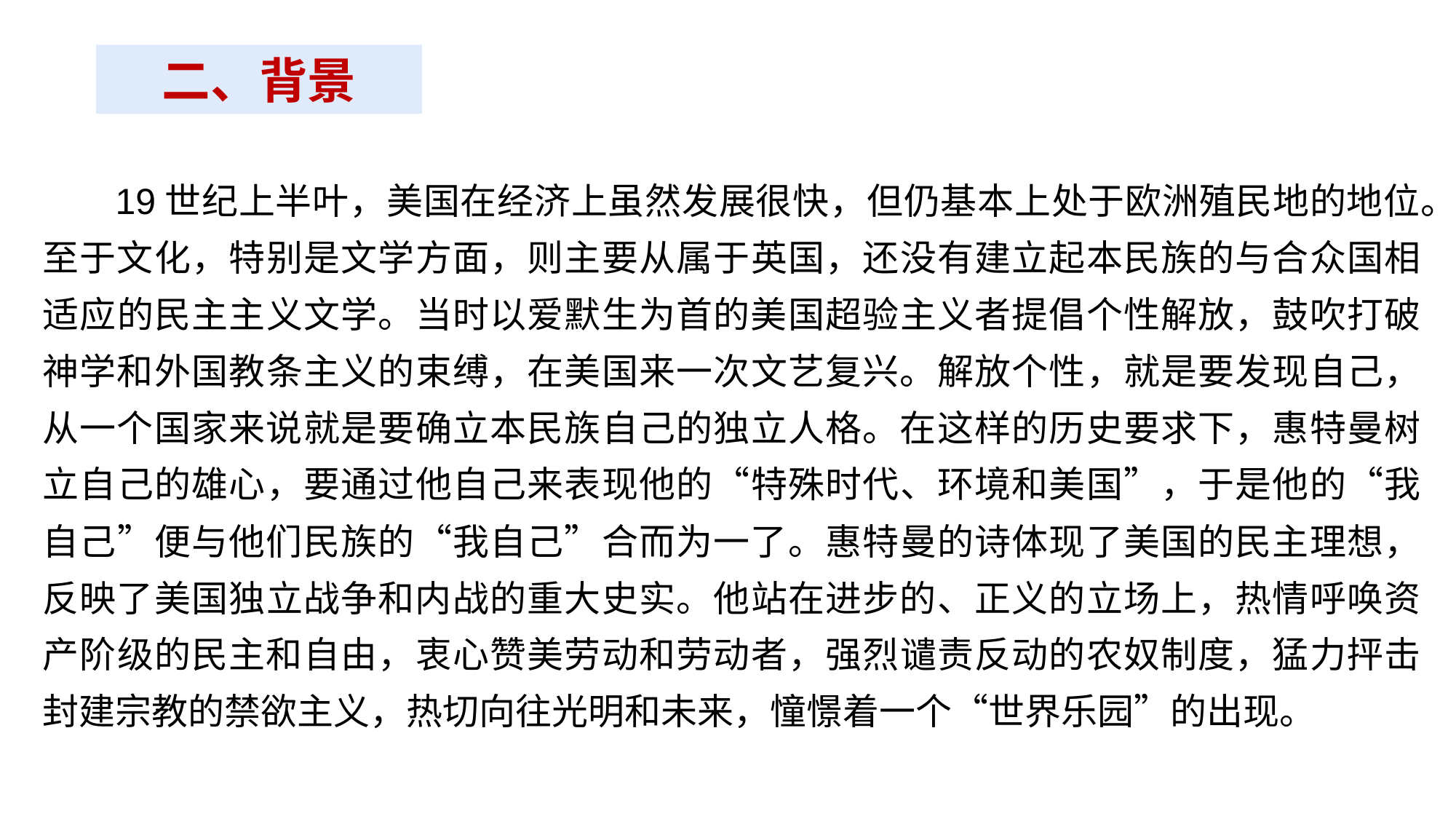

二、背景
19世纪上半叶，美国在经济上虽然发展很快，但仍基本上处于欧洲殖民地的地位。至于文化，特别是文学方面，则主要从属于英国，还没有建立起本民族的与合众国相适应的民主主义文学。当时以爱默生为首的美国超验主义者提倡个性解放，鼓吹打破神学和外国教条主义的束缚，在美国来一次文艺复兴。解放个性，就是要发现自己，从一个国家来说就是要确立本民族自己的独立人格。在这样的历史要求下，惠特曼树立自己的雄心，要通过他自己来表现他的“特殊时代、环境和美国”，于是他的“我自己”便与他们民族的“我自己”合而为一了。惠特曼的诗体现了美国的民主理想，反映了美国独立战争和内战的重大史实。他站在进步的、正义的立场上，热情呼唤资产阶级的民主和自由，衷心赞美劳动和劳动者，强烈谴责反动的农奴制度，猛力抨击封建宗教的禁欲主义，热切向往光明和未来，憧憬着一个“世界乐园”的出现。